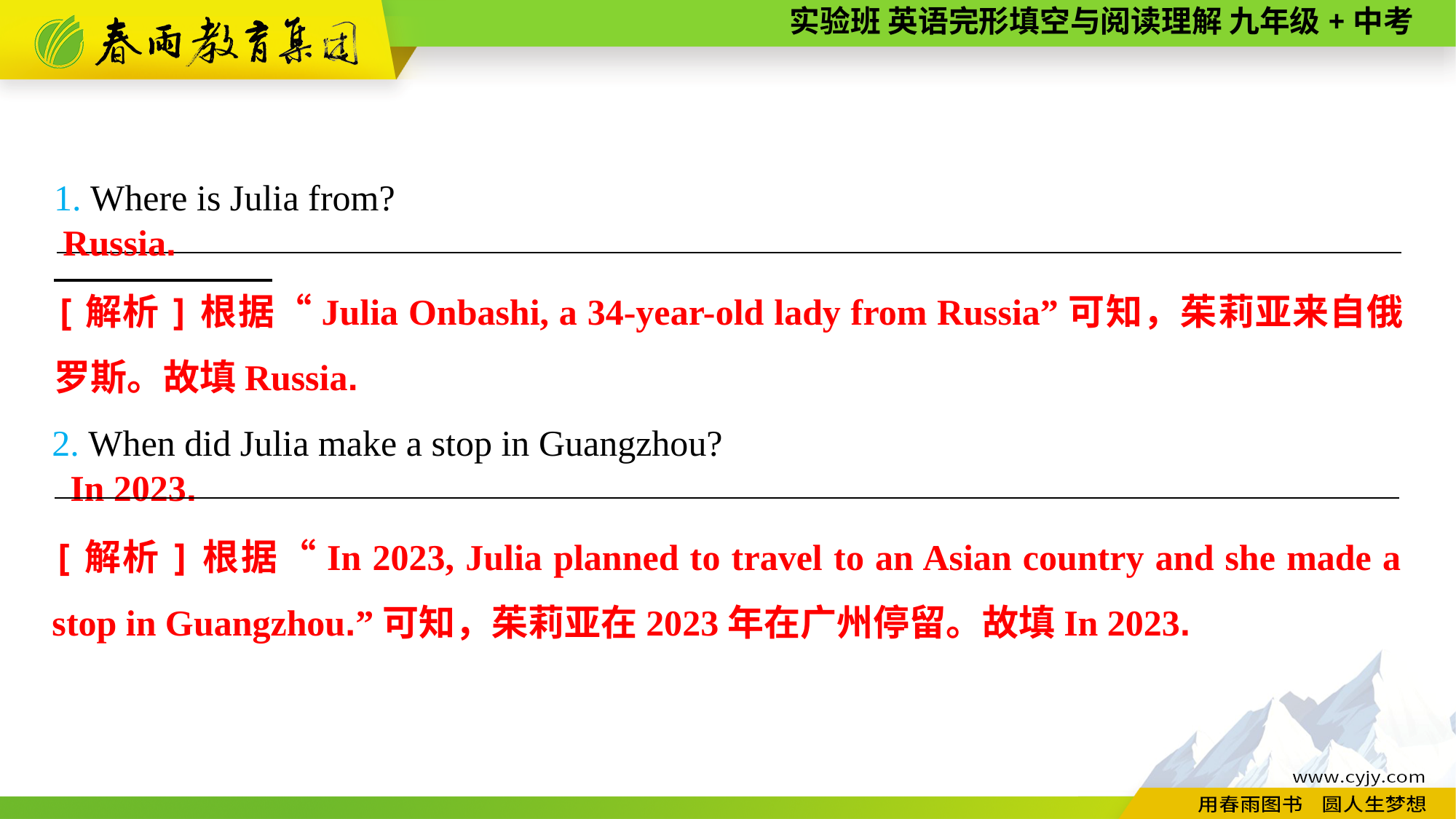

1. Where is Julia from?

Russia.
[解析]根据“Julia Onbashi, a 34-year-old lady from Russia”可知，茱莉亚来自俄罗斯。故填Russia.
2. When did Julia make a stop in Guangzhou?
 In 2023.
[解析]根据“In 2023, Julia planned to travel to an Asian country and she made a stop in Guangzhou.”可知，茱莉亚在2023年在广州停留。故填In 2023.